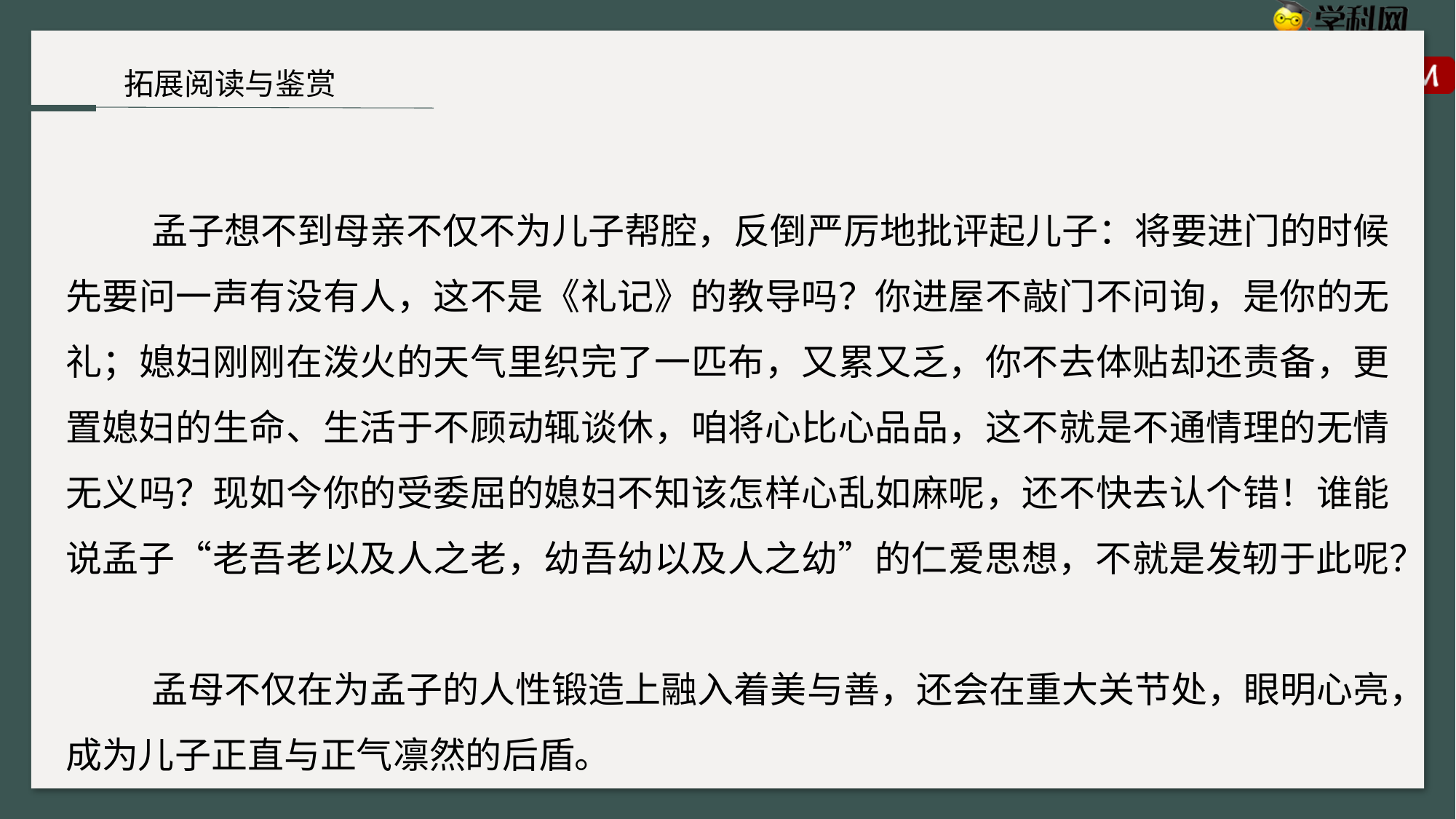

拓展阅读与鉴赏
孟子想不到母亲不仅不为儿子帮腔，反倒严厉地批评起儿子：将要进门的时候先要问一声有没有人，这不是《礼记》的教导吗？你进屋不敲门不问询，是你的无礼；媳妇刚刚在泼火的天气里织完了一匹布，又累又乏，你不去体贴却还责备，更置媳妇的生命、生活于不顾动辄谈休，咱将心比心品品，这不就是不通情理的无情无义吗？现如今你的受委屈的媳妇不知该怎样心乱如麻呢，还不快去认个错！谁能说孟子“老吾老以及人之老，幼吾幼以及人之幼”的仁爱思想，不就是发轫于此呢？
孟母不仅在为孟子的人性锻造上融入着美与善，还会在重大关节处，眼明心亮，成为儿子正直与正气凛然的后盾。